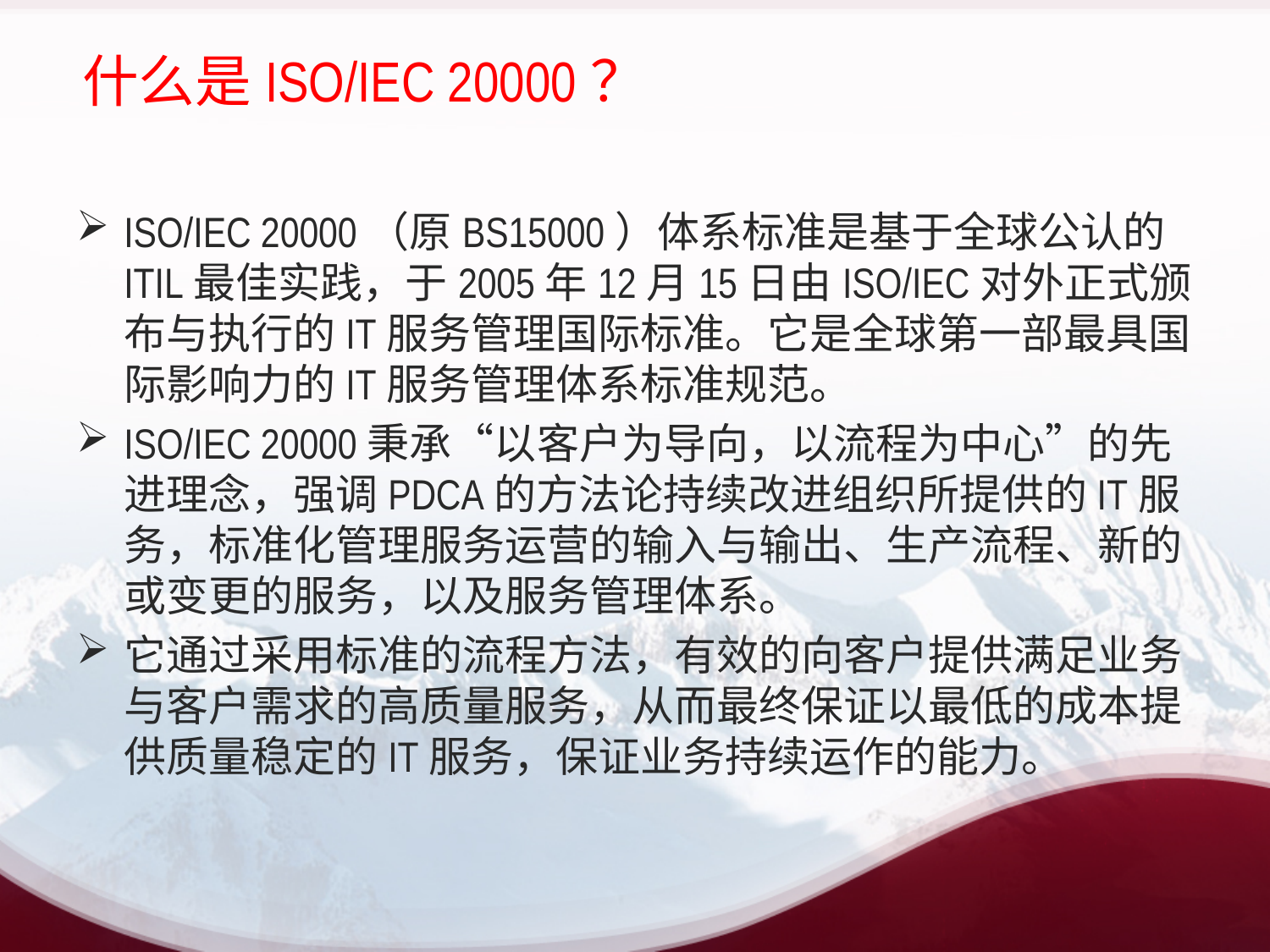

# 什么是ISO/IEC 20000？
ISO/IEC 20000（原BS15000）体系标准是基于全球公认的ITIL最佳实践，于2005年12月15日由ISO/IEC对外正式颁布与执行的IT服务管理国际标准。它是全球第一部最具国际影响力的IT服务管理体系标准规范。
ISO/IEC 20000秉承“以客户为导向，以流程为中心”的先进理念，强调PDCA的方法论持续改进组织所提供的IT服务，标准化管理服务运营的输入与输出、生产流程、新的或变更的服务，以及服务管理体系。
它通过采用标准的流程方法，有效的向客户提供满足业务与客户需求的高质量服务，从而最终保证以最低的成本提供质量稳定的IT服务，保证业务持续运作的能力。